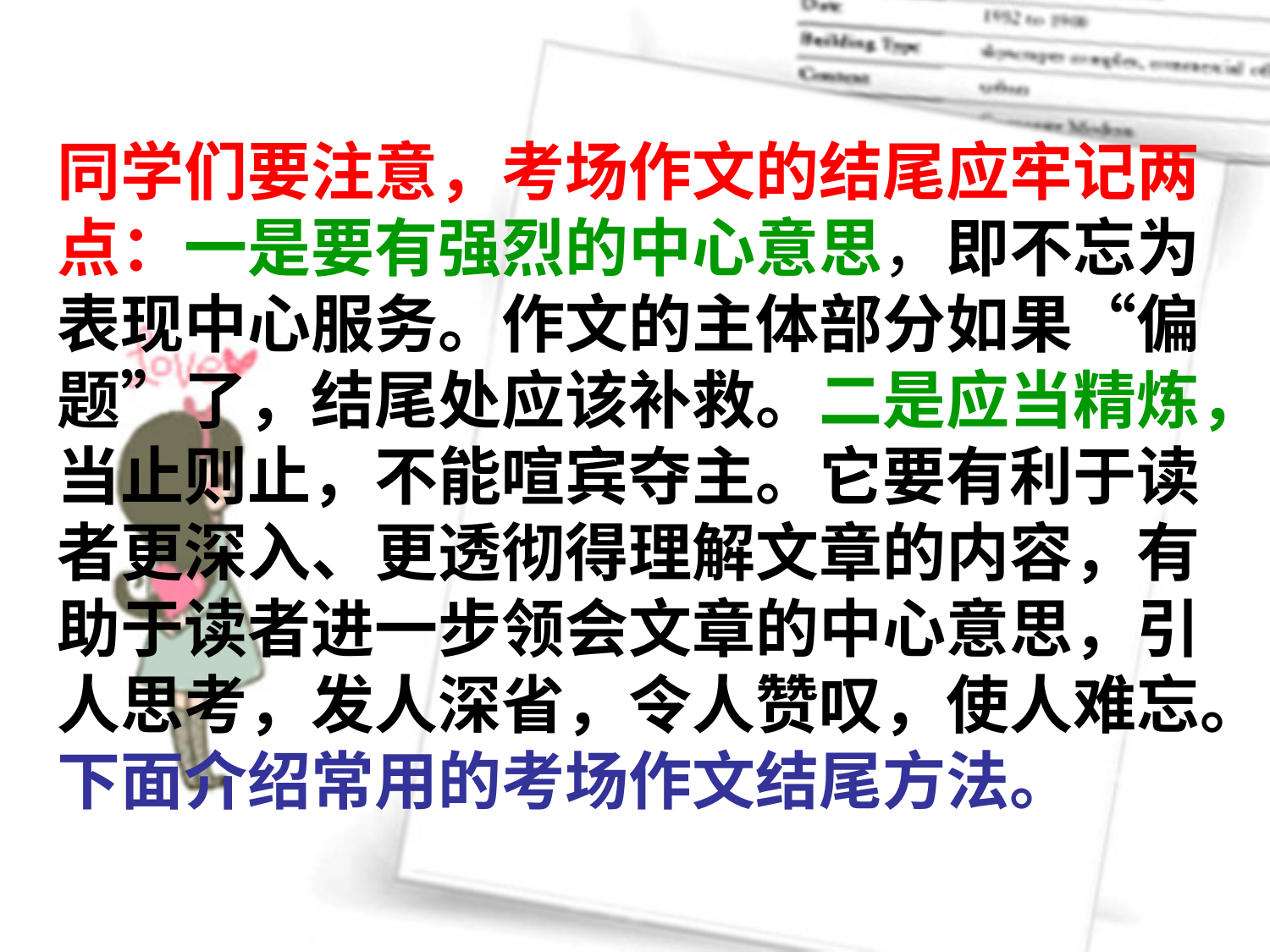

同学们要注意，考场作文的结尾应牢记两点：一是要有强烈的中心意思，即不忘为表现中心服务。作文的主体部分如果“偏题”了，结尾处应该补救。二是应当精炼，当止则止，不能喧宾夺主。它要有利于读者更深入、更透彻得理解文章的内容，有助于读者进一步领会文章的中心意思，引人思考，发人深省，令人赞叹，使人难忘。下面介绍常用的考场作文结尾方法。